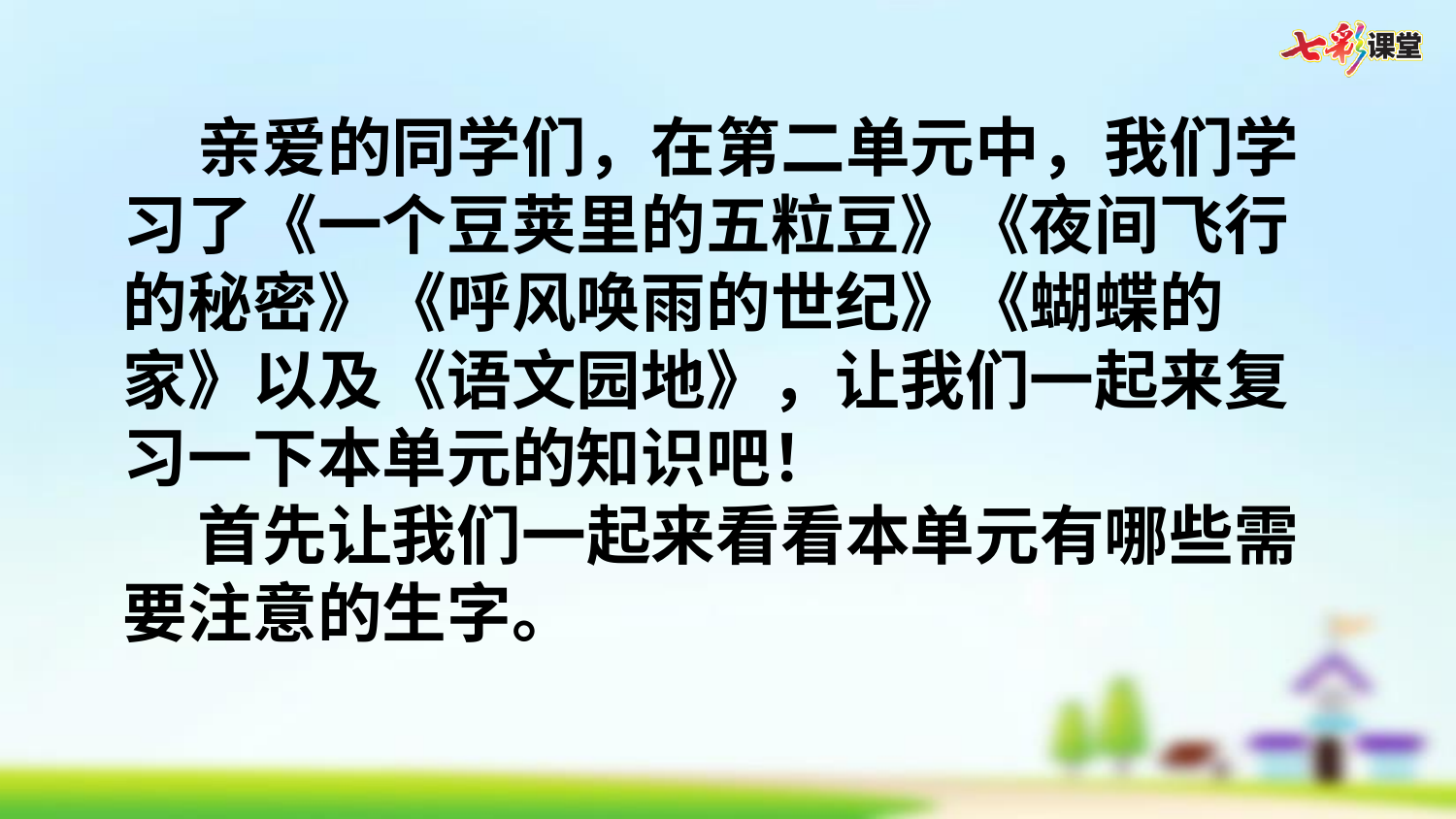

亲爱的同学们，在第二单元中，我们学习了《一个豆荚里的五粒豆》《夜间飞行的秘密》《呼风唤雨的世纪》《蝴蝶的家》以及《语文园地》，让我们一起来复习一下本单元的知识吧！
    首先让我们一起来看看本单元有哪些需要注意的生字。